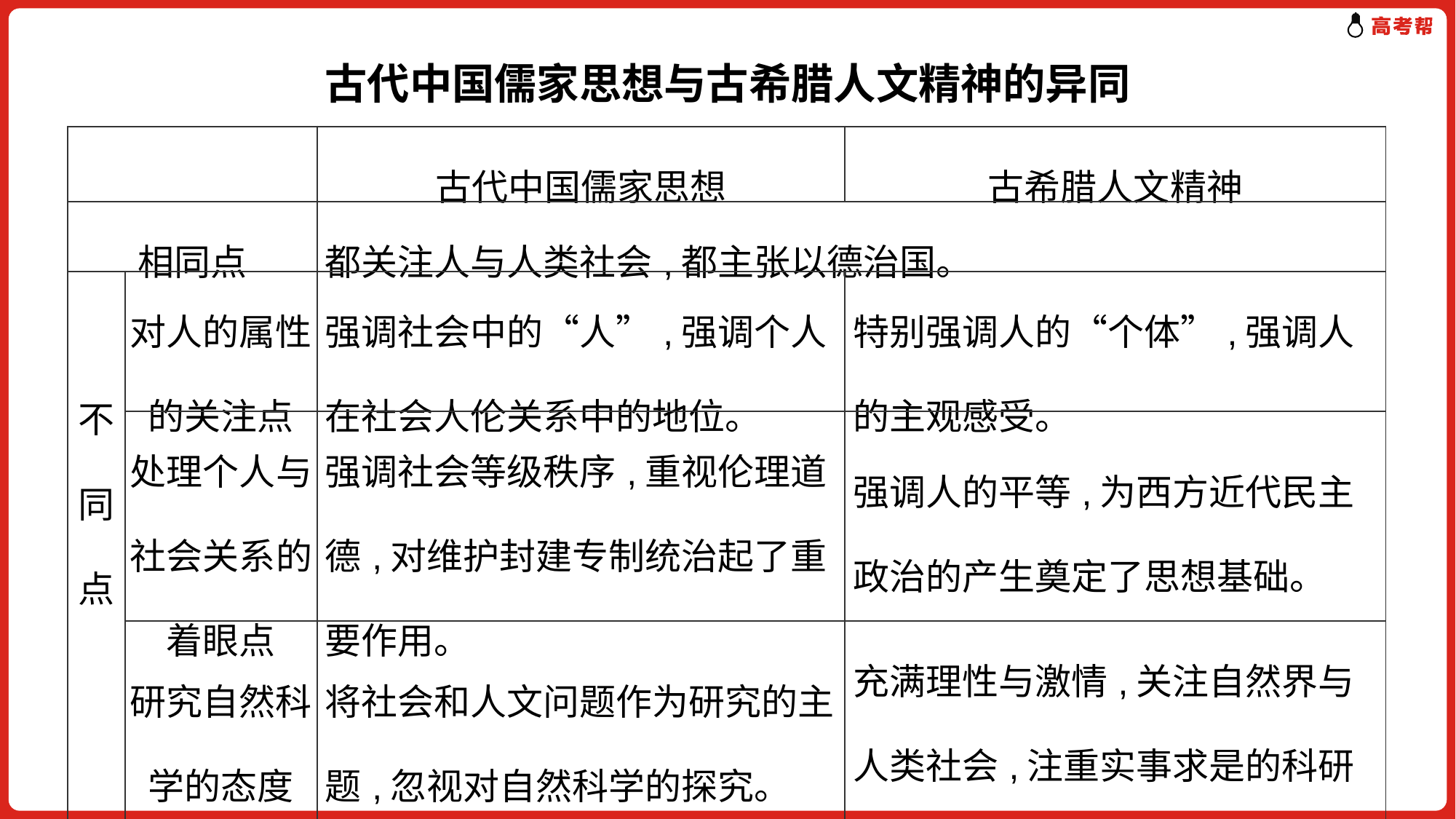

古代中国儒家思想与古希腊人文精神的异同
|  |  | 古代中国儒家思想 | 古希腊人文精神 |
| --- | --- | --- | --- |
| 相同点 |  | 都关注人与人类社会,都主张以德治国。 |  |
| 不同点 | 对人的属性的关注点 | 强调社会中的“人”,强调个人在社会人伦关系中的地位。 | 特别强调人的“个体”,强调人的主观感受。 |
|  | 处理个人与社会关系的着眼点 | 强调社会等级秩序,重视伦理道德,对维护封建专制统治起了重要作用。 | 强调人的平等,为西方近代民主政治的产生奠定了思想基础。 |
|  | 研究自然科学的态度 | 将社会和人文问题作为研究的主题,忽视对自然科学的探究。 | 充满理性与激情,关注自然界与人类社会,注重实事求是的科研方法。 |